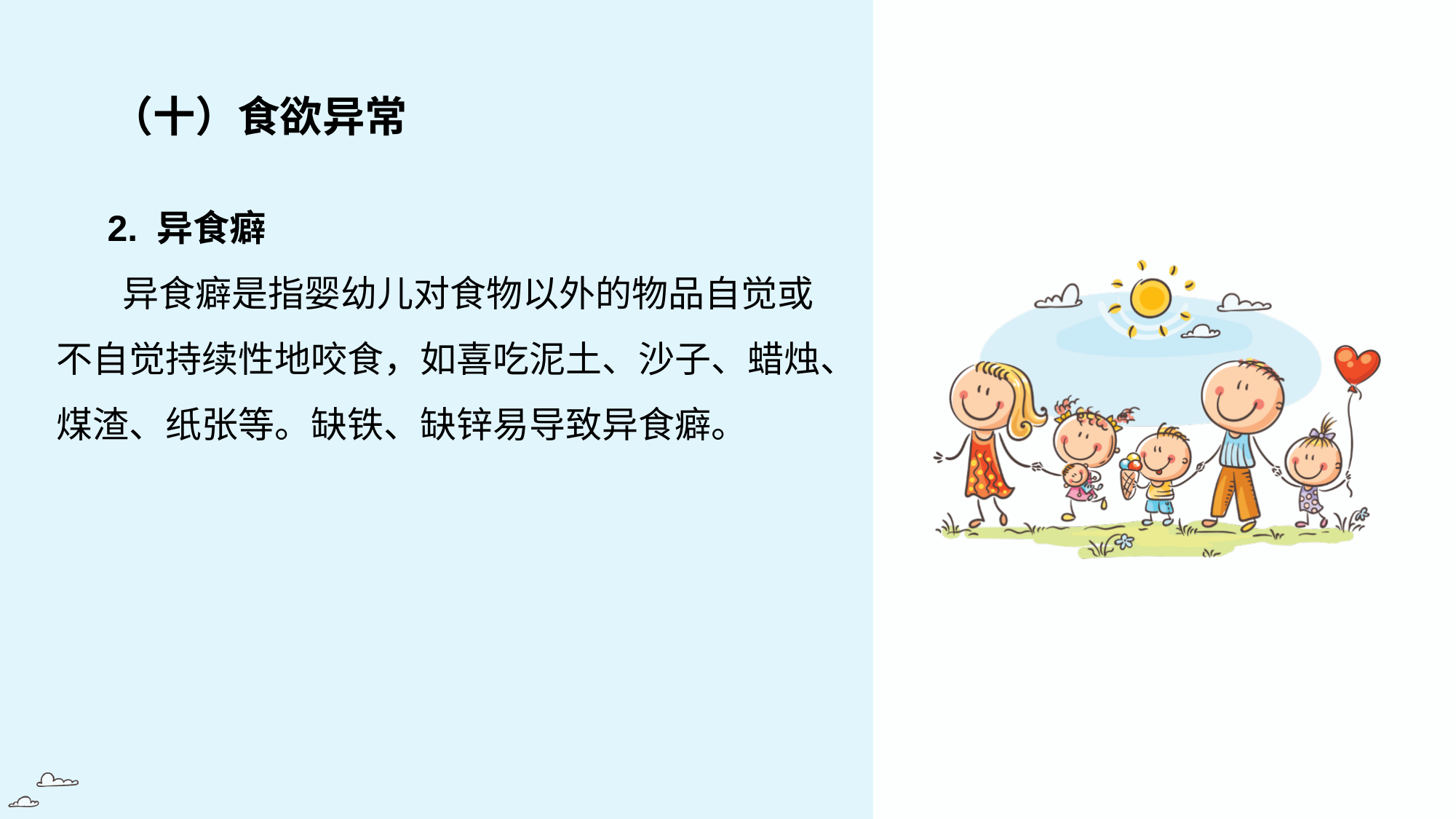

（十）食欲异常
     2. 异食癖
       异食癖是指婴幼儿对食物以外的物品自觉或不自觉持续性地咬食，如喜吃泥土、沙子、蜡烛、煤渣、纸张等。缺铁、缺锌易导致异食癖。